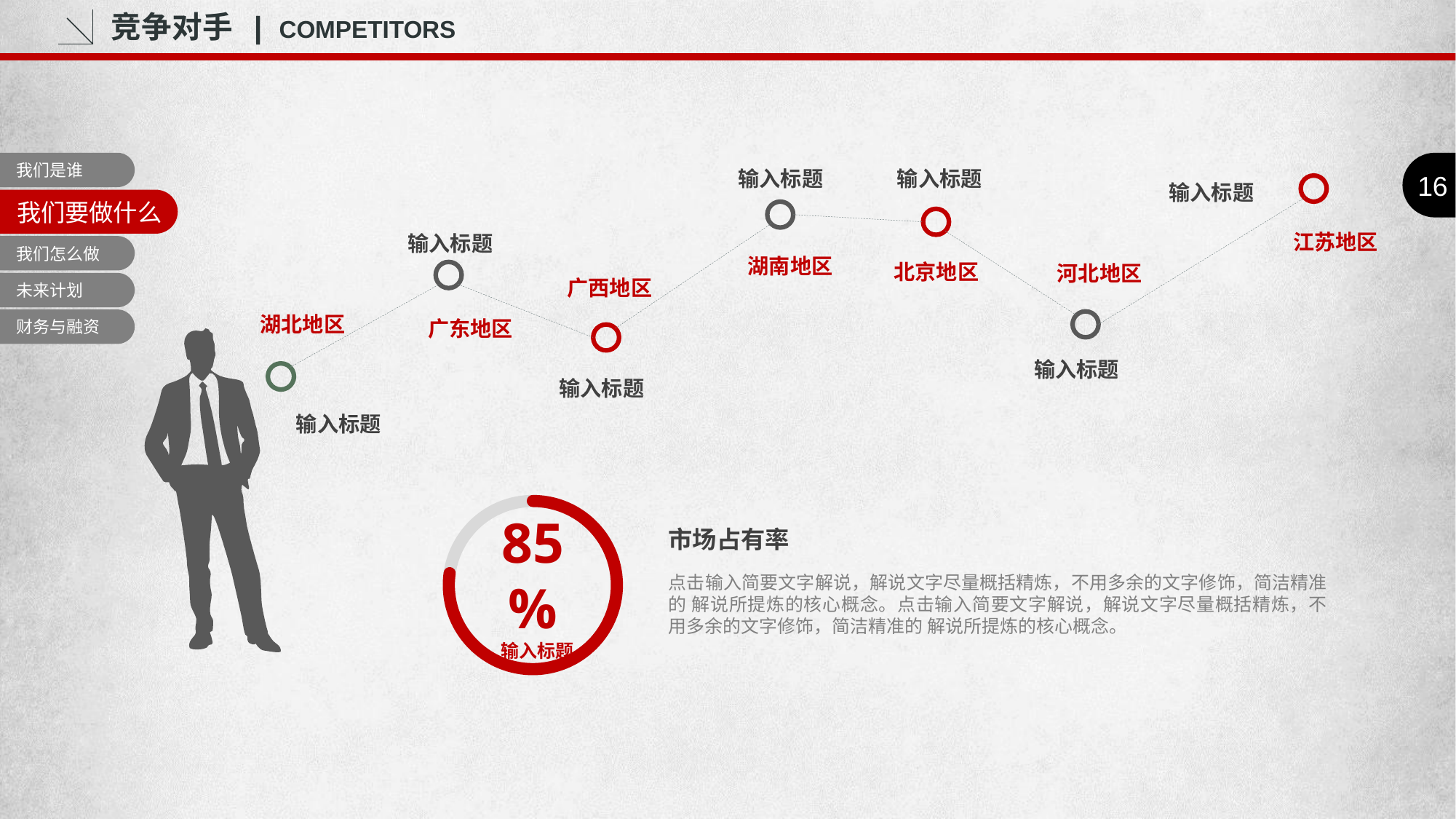

竞争对手  |  COMPETITORS

我们是谁

16
输入标题
输入标题
输入标题

我们要做什么

江苏地区
输入标题

我们怎么做
湖南地区
北京地区
河北地区

广西地区

未来计划
湖北地区

财务与融资
广东地区

输入标题

输入标题
输入标题
85%
 输入标题

市场占有率

点击输入简要文字解说，解说文字尽量概括精炼，不用多余的文字修饰，简洁精准的 解说所提炼的核心概念。点击输入简要文字解说，解说文字尽量概括精炼，不用多余的文字修饰，简洁精准的 解说所提炼的核心概念。